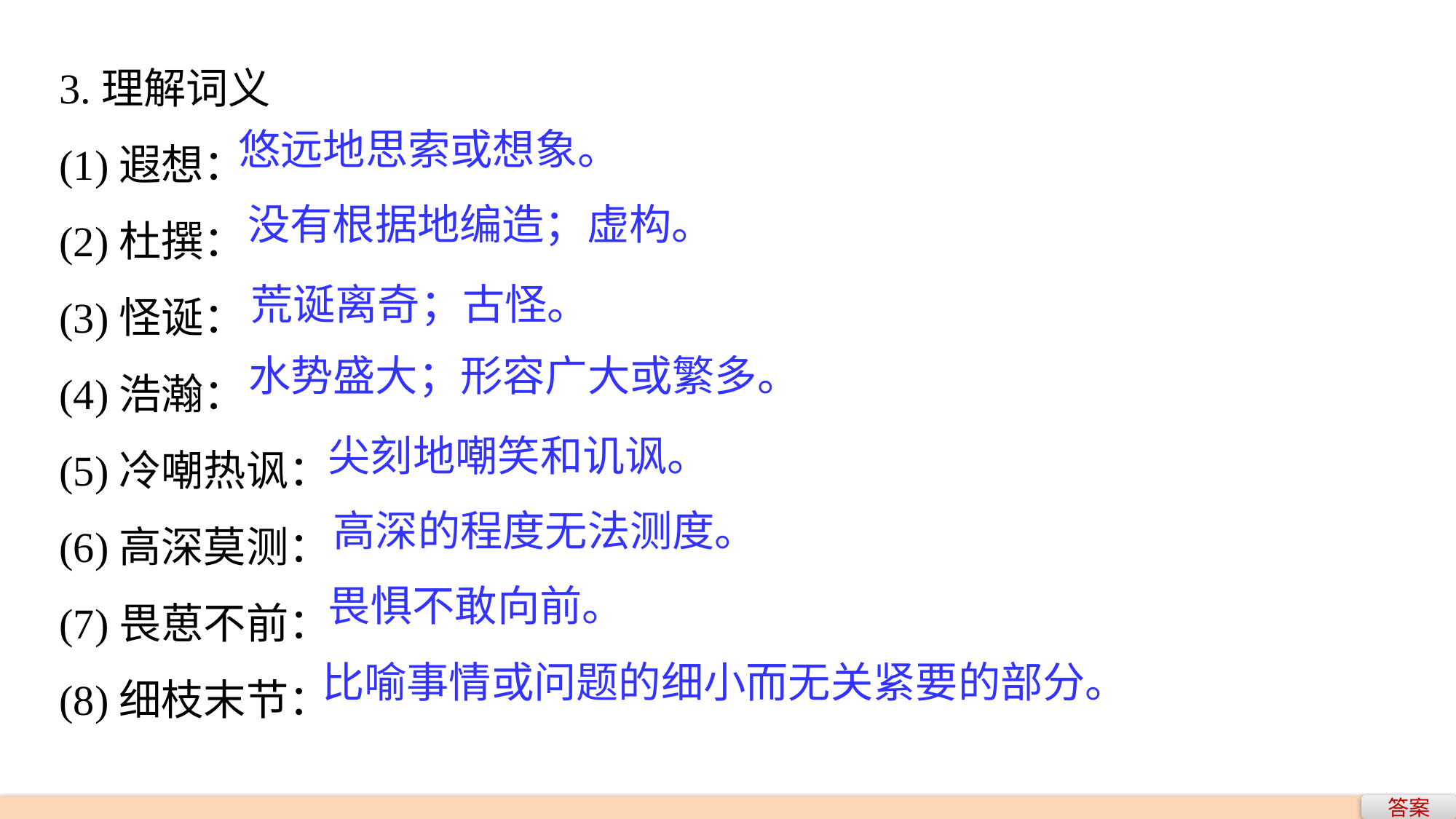

3.理解词义
(1)遐想：
(2)杜撰：
(3)怪诞：
(4)浩瀚：
(5)冷嘲热讽：
(6)高深莫测：
(7)畏葸不前：
(8)细枝末节：
悠远地思索或想象。
没有根据地编造；虚构。
荒诞离奇；古怪。
水势盛大；形容广大或繁多。
尖刻地嘲笑和讥讽。
高深的程度无法测度。
畏惧不敢向前。
比喻事情或问题的细小而无关紧要的部分。
答案